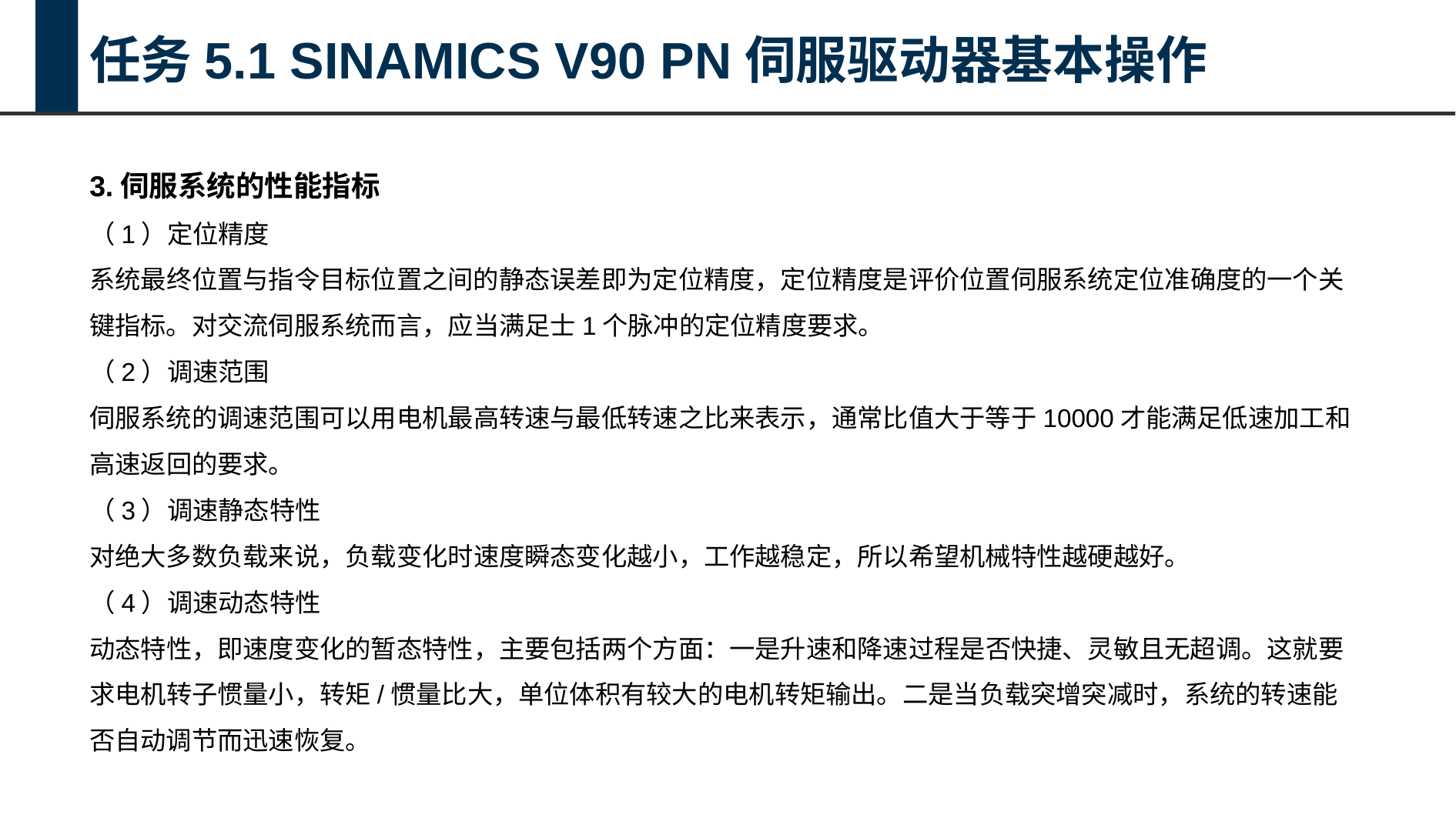

任务5.1 SINAMICS V90 PN伺服驱动器基本操作
3.伺服系统的性能指标
（1）定位精度
系统最终位置与指令目标位置之间的静态误差即为定位精度，定位精度是评价位置伺服系统定位准确度的一个关键指标。对交流伺服系统而言，应当满足士1个脉冲的定位精度要求。
（2）调速范围
伺服系统的调速范围可以用电机最高转速与最低转速之比来表示，通常比值大于等于10000才能满足低速加工和高速返回的要求。
（3）调速静态特性
对绝大多数负载来说，负载变化时速度瞬态变化越小，工作越稳定，所以希望机械特性越硬越好。
（4）调速动态特性
动态特性，即速度变化的暂态特性，主要包括两个方面：一是升速和降速过程是否快捷、灵敏且无超调。这就要求电机转子惯量小，转矩/惯量比大，单位体积有较大的电机转矩输出。二是当负载突增突减时，系统的转速能否自动调节而迅速恢复。